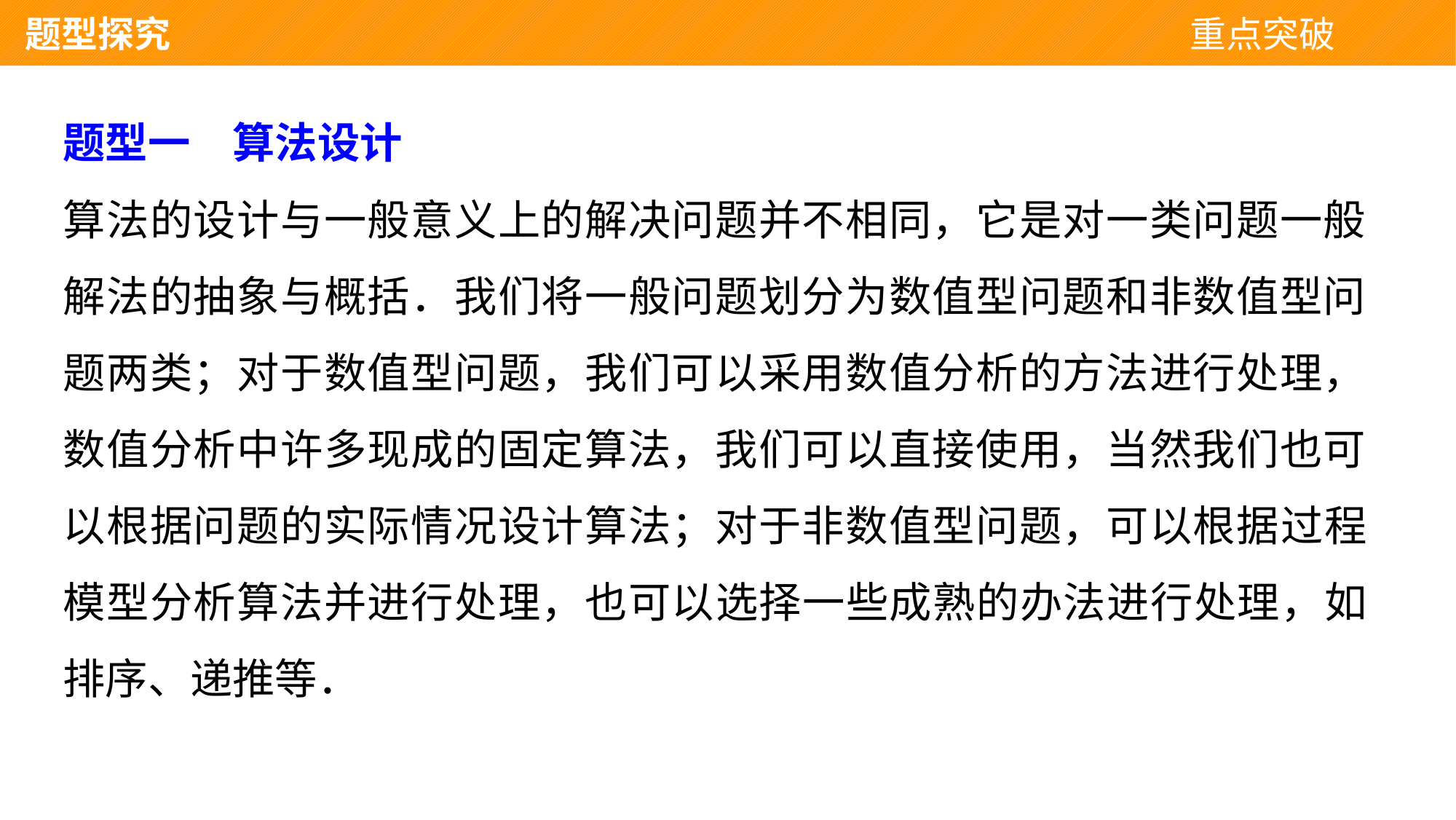

题型探究                                                                                                                             重点突破
题型一　算法设计
算法的设计与一般意义上的解决问题并不相同，它是对一类问题一般解法的抽象与概括．我们将一般问题划分为数值型问题和非数值型问题两类；对于数值型问题，我们可以采用数值分析的方法进行处理，数值分析中许多现成的固定算法，我们可以直接使用，当然我们也可以根据问题的实际情况设计算法；对于非数值型问题，可以根据过程模型分析算法并进行处理，也可以选择一些成熟的办法进行处理，如排序、递推等．